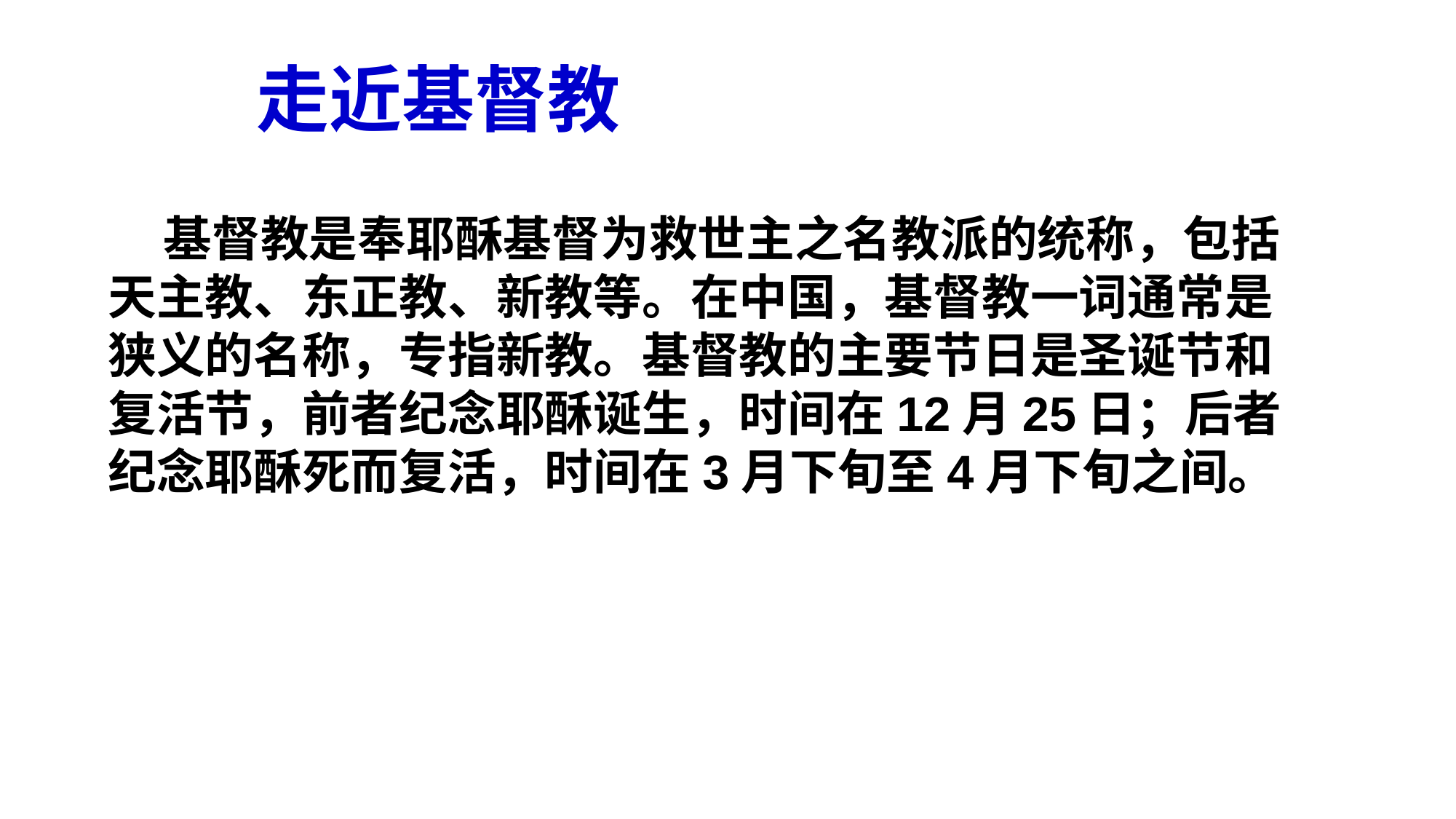

走近基督教
       基督教是奉耶酥基督为救世主之名教派的统称，包括天主教、东正教、新教等。在中国，基督教一词通常是狭义的名称，专指新教。基督教的主要节日是圣诞节和复活节，前者纪念耶酥诞生，时间在12月25日；后者纪念耶酥死而复活，时间在3月下旬至4月下旬之间。